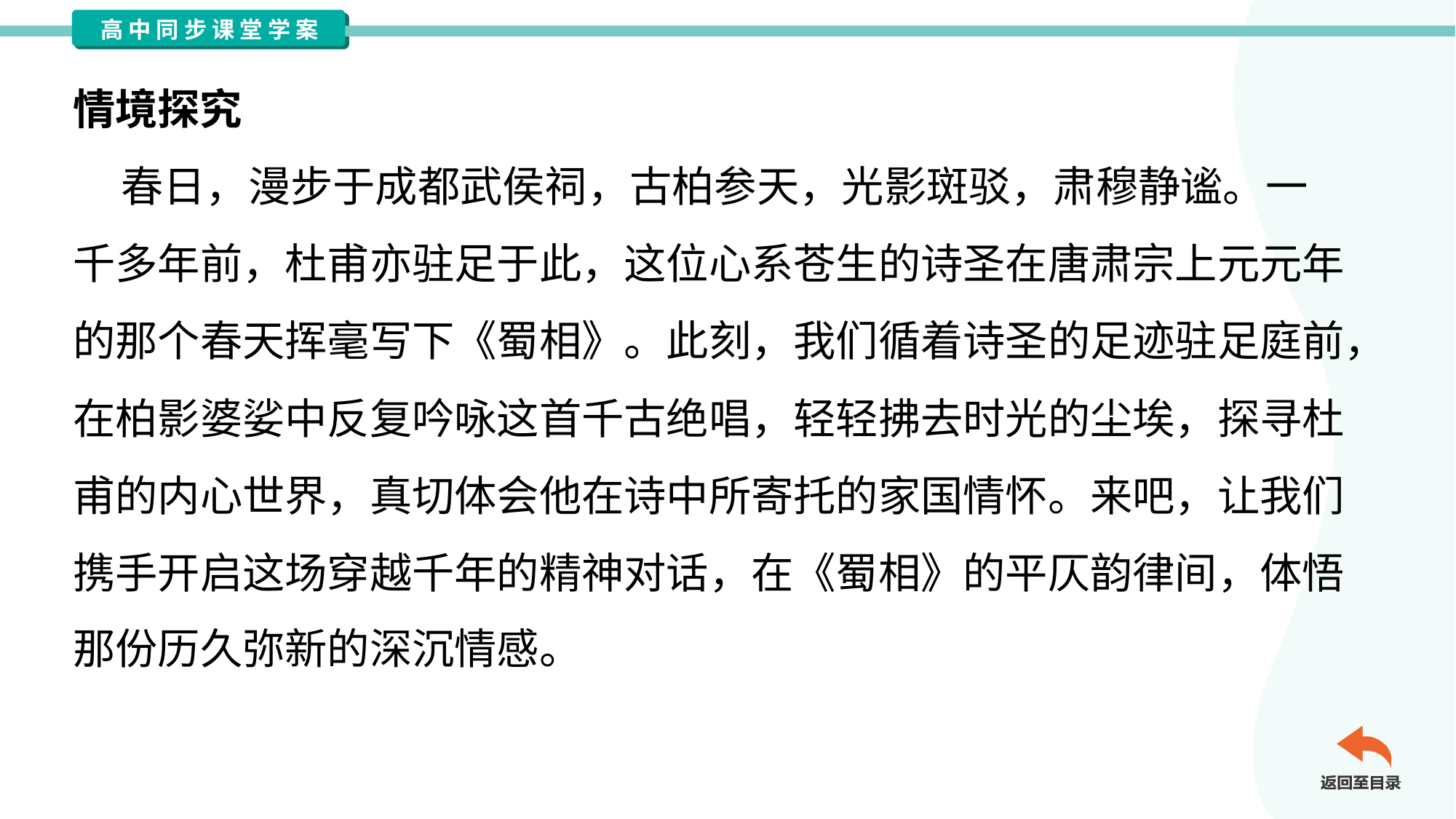

情境探究
    春日，漫步于成都武侯祠，古柏参天，光影斑驳，肃穆静谧。一
千多年前，杜甫亦驻足于此，这位心系苍生的诗圣在唐肃宗上元元年
的那个春天挥毫写下《蜀相》。此刻，我们循着诗圣的足迹驻足庭前，
在柏影婆娑中反复吟咏这首千古绝唱，轻轻拂去时光的尘埃，探寻杜
甫的内心世界，真切体会他在诗中所寄托的家国情怀。来吧，让我们
携手开启这场穿越千年的精神对话，在《蜀相》的平仄韵律间，体悟
那份历久弥新的深沉情感。